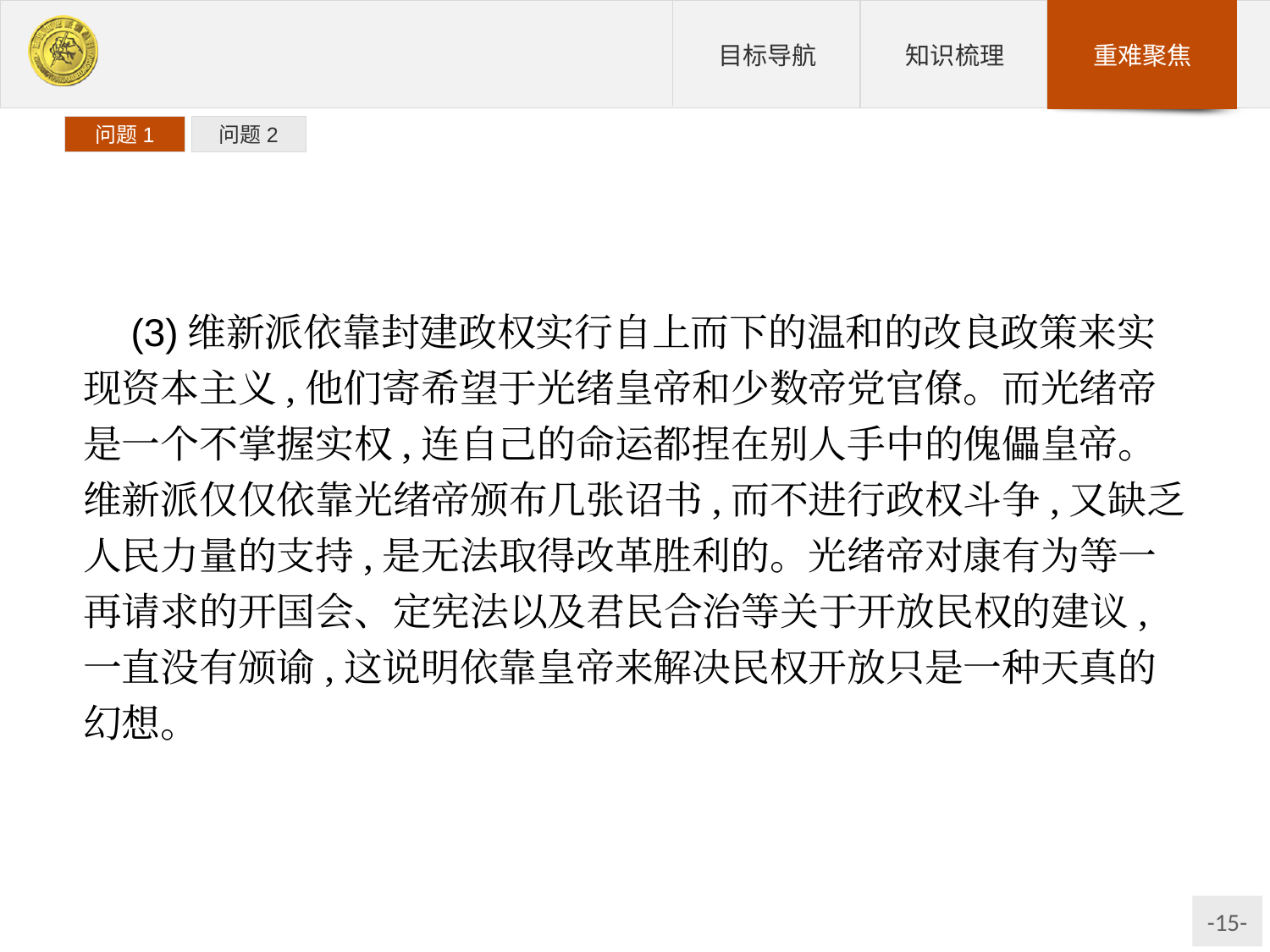

问题1
问题2
 (3)维新派依靠封建政权实行自上而下的温和的改良政策来实现资本主义,他们寄希望于光绪皇帝和少数帝党官僚。而光绪帝是一个不掌握实权,连自己的命运都捏在别人手中的傀儡皇帝。维新派仅仅依靠光绪帝颁布几张诏书,而不进行政权斗争,又缺乏人民力量的支持,是无法取得改革胜利的。光绪帝对康有为等一再请求的开国会、定宪法以及君民合治等关于开放民权的建议,一直没有颁谕,这说明依靠皇帝来解决民权开放只是一种天真的幻想。